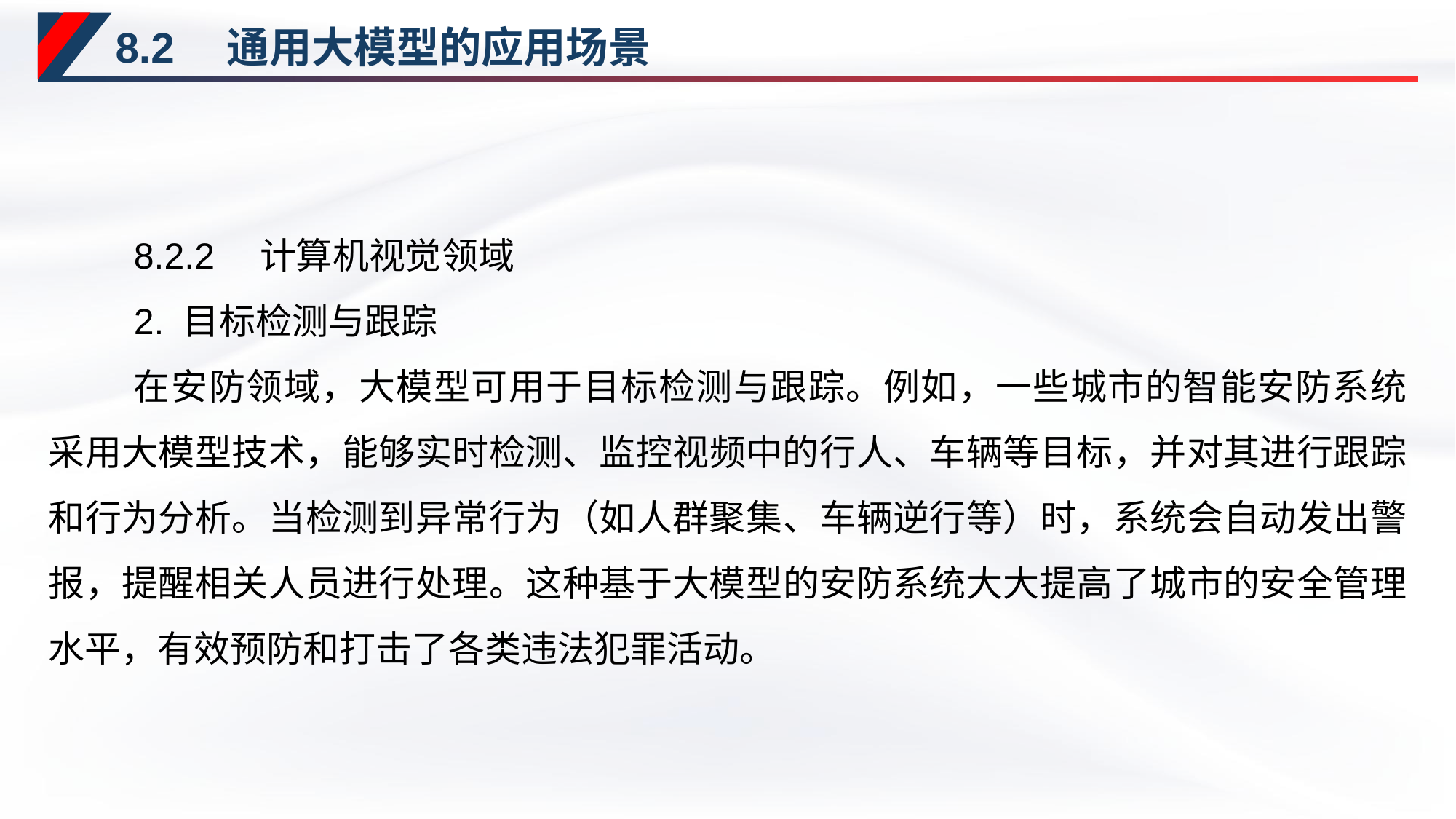

# 8.2　通用大模型的应用场景
8.2.2　计算机视觉领域
2. 目标检测与跟踪
在安防领域，大模型可用于目标检测与跟踪。例如，一些城市的智能安防系统采用大模型技术，能够实时检测、监控视频中的行人、车辆等目标，并对其进行跟踪和行为分析。当检测到异常行为（如人群聚集、车辆逆行等）时，系统会自动发出警报，提醒相关人员进行处理。这种基于大模型的安防系统大大提高了城市的安全管理水平，有效预防和打击了各类违法犯罪活动。